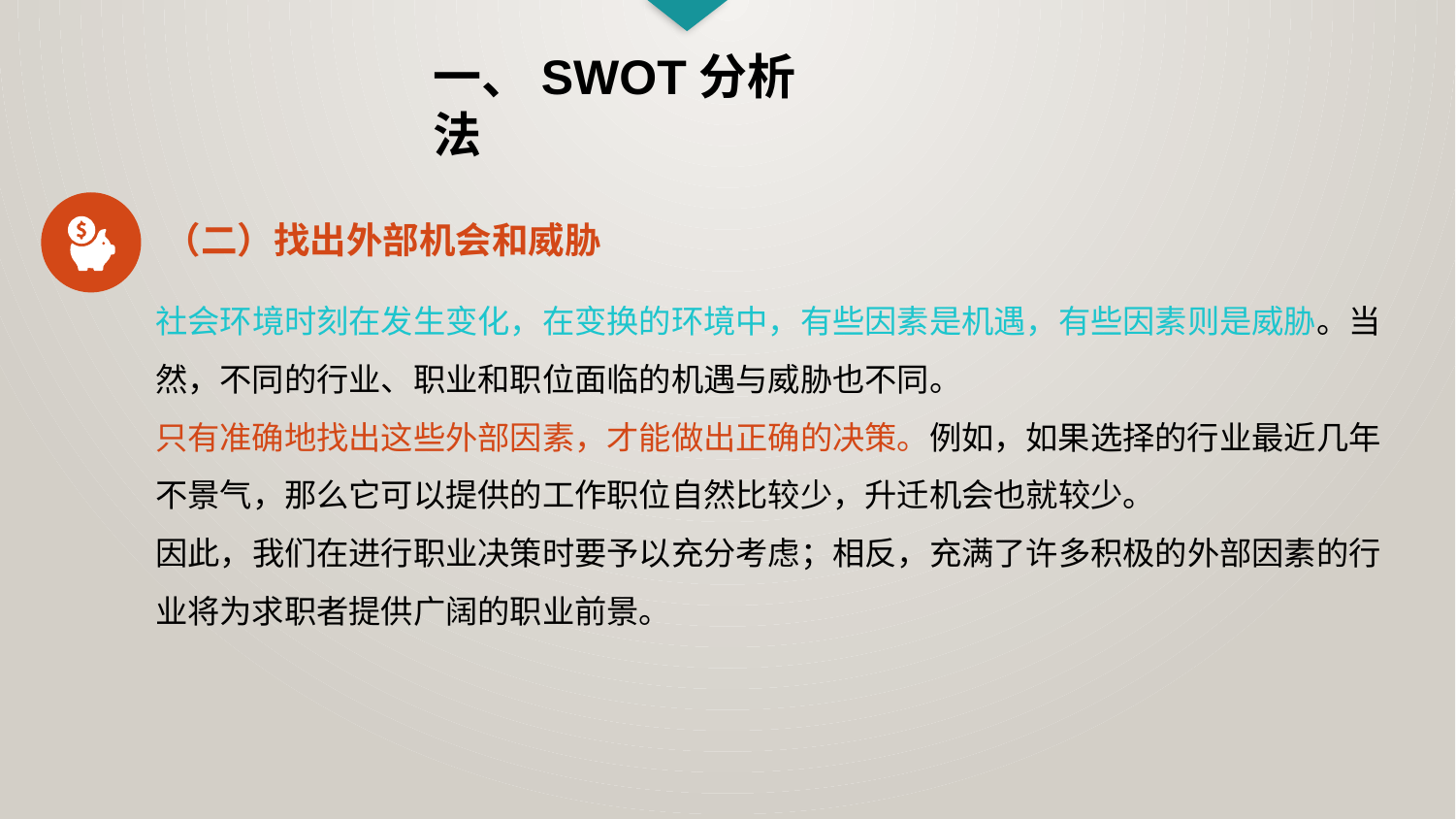

一、SWOT分析法

（二）找出外部机会和威胁

社会环境时刻在发生变化，在变换的环境中，有些因素是机遇，有些因素则是威胁。当然，不同的行业、职业和职位面临的机遇与威胁也不同。
只有准确地找出这些外部因素，才能做出正确的决策。例如，如果选择的行业最近几年不景气，那么它可以提供的工作职位自然比较少，升迁机会也就较少。
因此，我们在进行职业决策时要予以充分考虑；相反，充满了许多积极的外部因素的行业将为求职者提供广阔的职业前景。
44